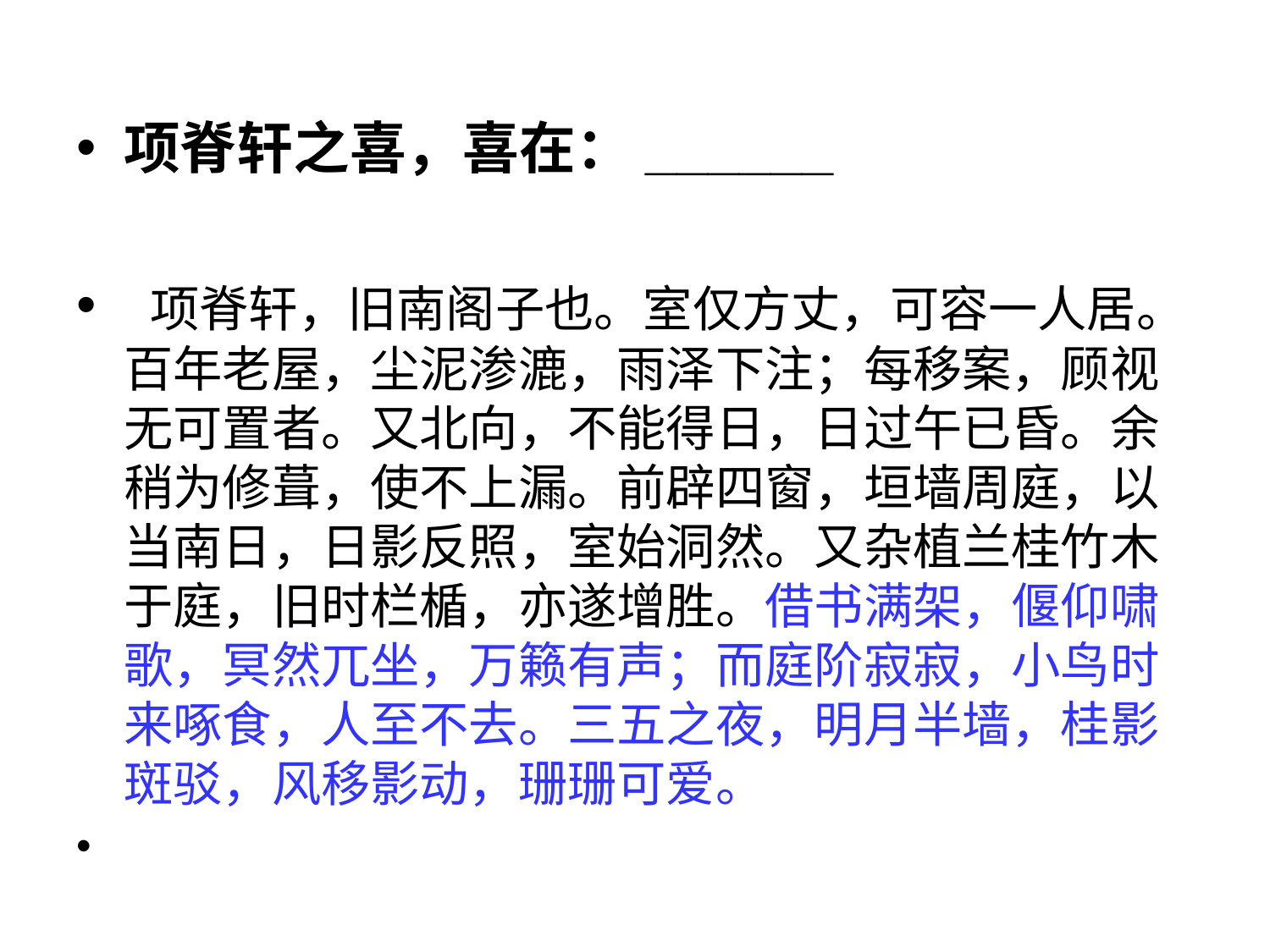

#
项脊轩之喜，喜在：______

 项脊轩，旧南阁子也。室仅方丈，可容一人居。百年老屋，尘泥渗漉，雨泽下注；每移案，顾视无可置者。又北向，不能得日，日过午已昏。余稍为修葺，使不上漏。前辟四窗，垣墙周庭，以当南日，日影反照，室始洞然。又杂植兰桂竹木于庭，旧时栏楯，亦遂增胜。借书满架，偃仰啸歌，冥然兀坐，万籁有声；而庭阶寂寂，小鸟时来啄食，人至不去。三五之夜，明月半墙，桂影斑驳，风移影动，珊珊可爱。